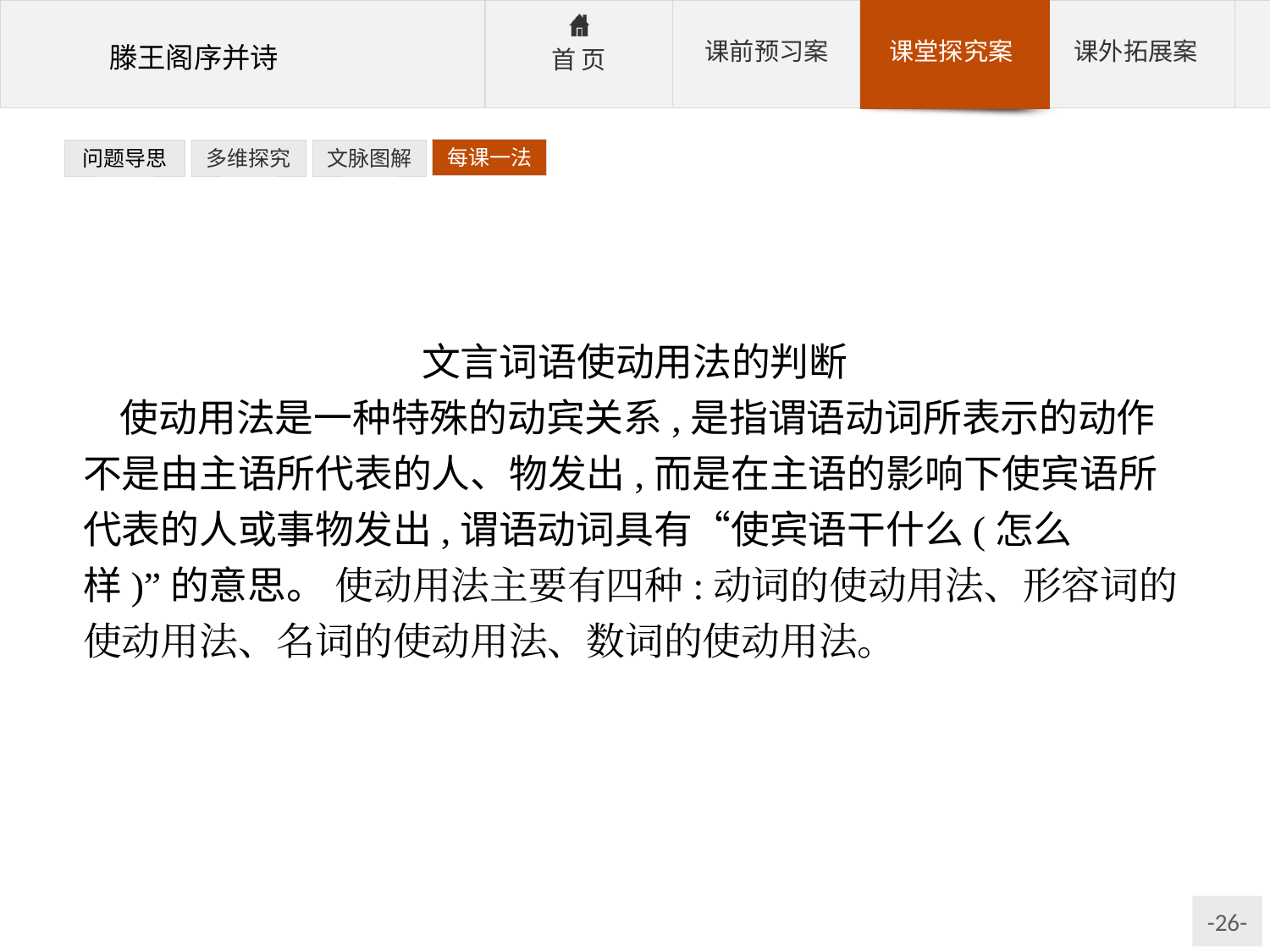

每课一法
问题导思
多维探究
文脉图解
文言词语使动用法的判断
使动用法是一种特殊的动宾关系,是指谓语动词所表示的动作不是由主语所代表的人、物发出,而是在主语的影响下使宾语所代表的人或事物发出,谓语动词具有“使宾语干什么(怎么样)”的意思。 使动用法主要有四种:动词的使动用法、形容词的使动用法、名词的使动用法、数词的使动用法。